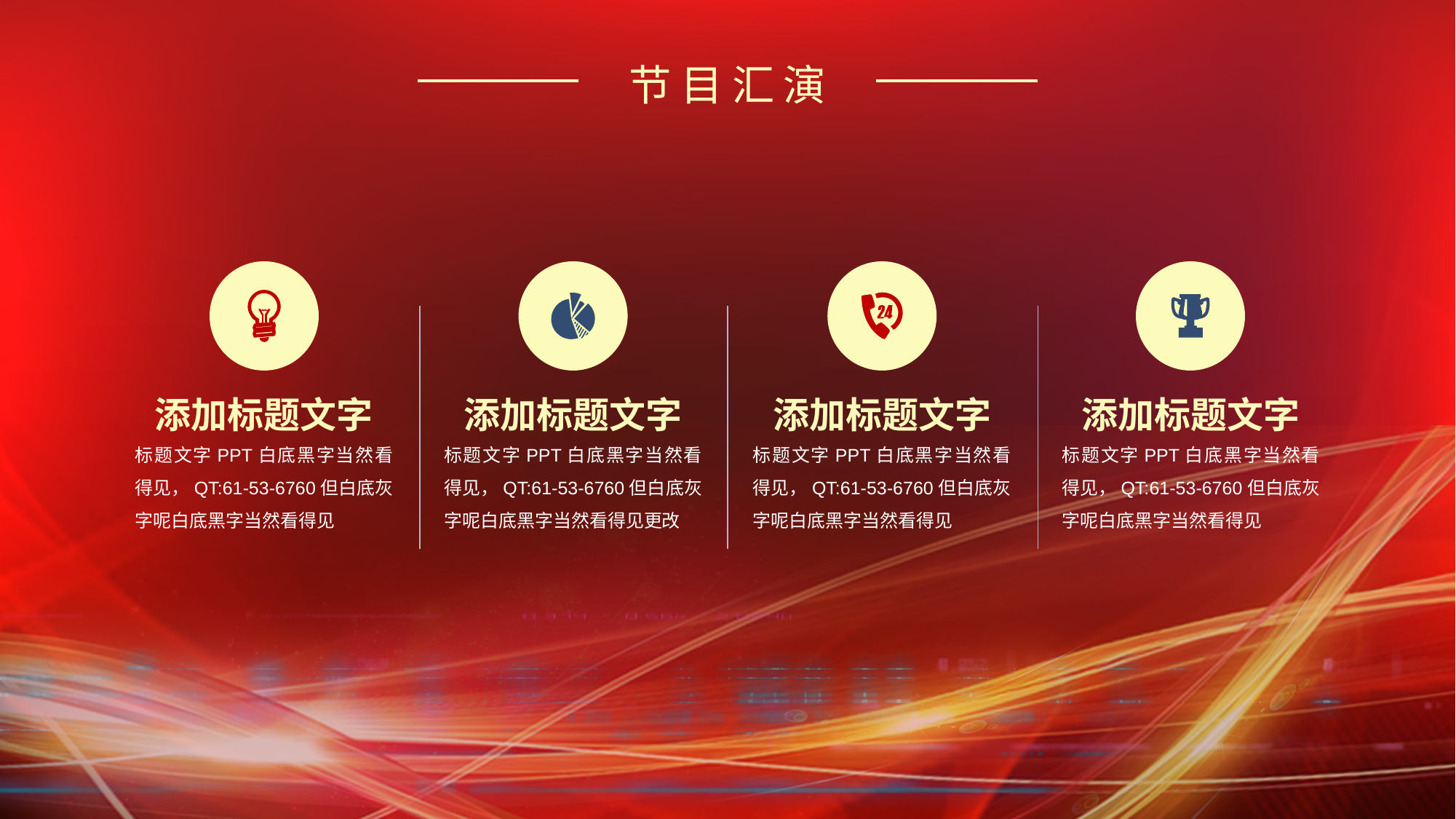

节目汇演

添加标题文字
标题文字PPT白底黑字当然看得见，QT:61-53-6760但白底灰字呢白底黑字当然看得见

添加标题文字
标题文字PPT白底黑字当然看得见，QT:61-53-6760但白底灰字呢白底黑字当然看得见更改

添加标题文字
标题文字PPT白底黑字当然看得见，QT:61-53-6760但白底灰字呢白底黑字当然看得见

添加标题文字
标题文字PPT白底黑字当然看得见，QT:61-53-6760但白底灰字呢白底黑字当然看得见